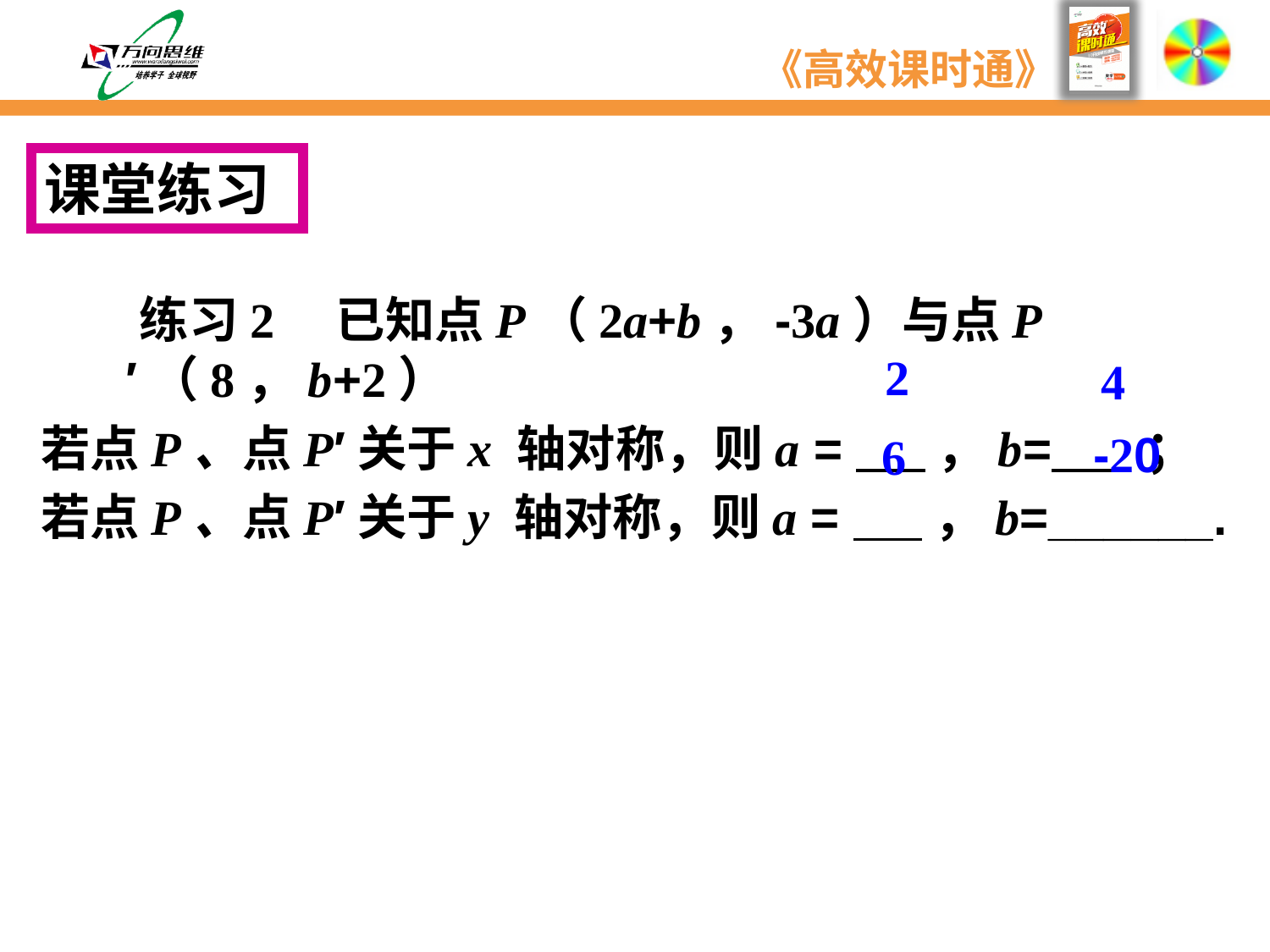

课堂练习
　　练习2　已知点P（2a+b，-3a）与点P′（8，b+2）
若点P、点P′关于x 轴对称，则a =      ，b=      ；
若点P、点P′关于y 轴对称，则a =      ，b=______.
2
4
-20
6